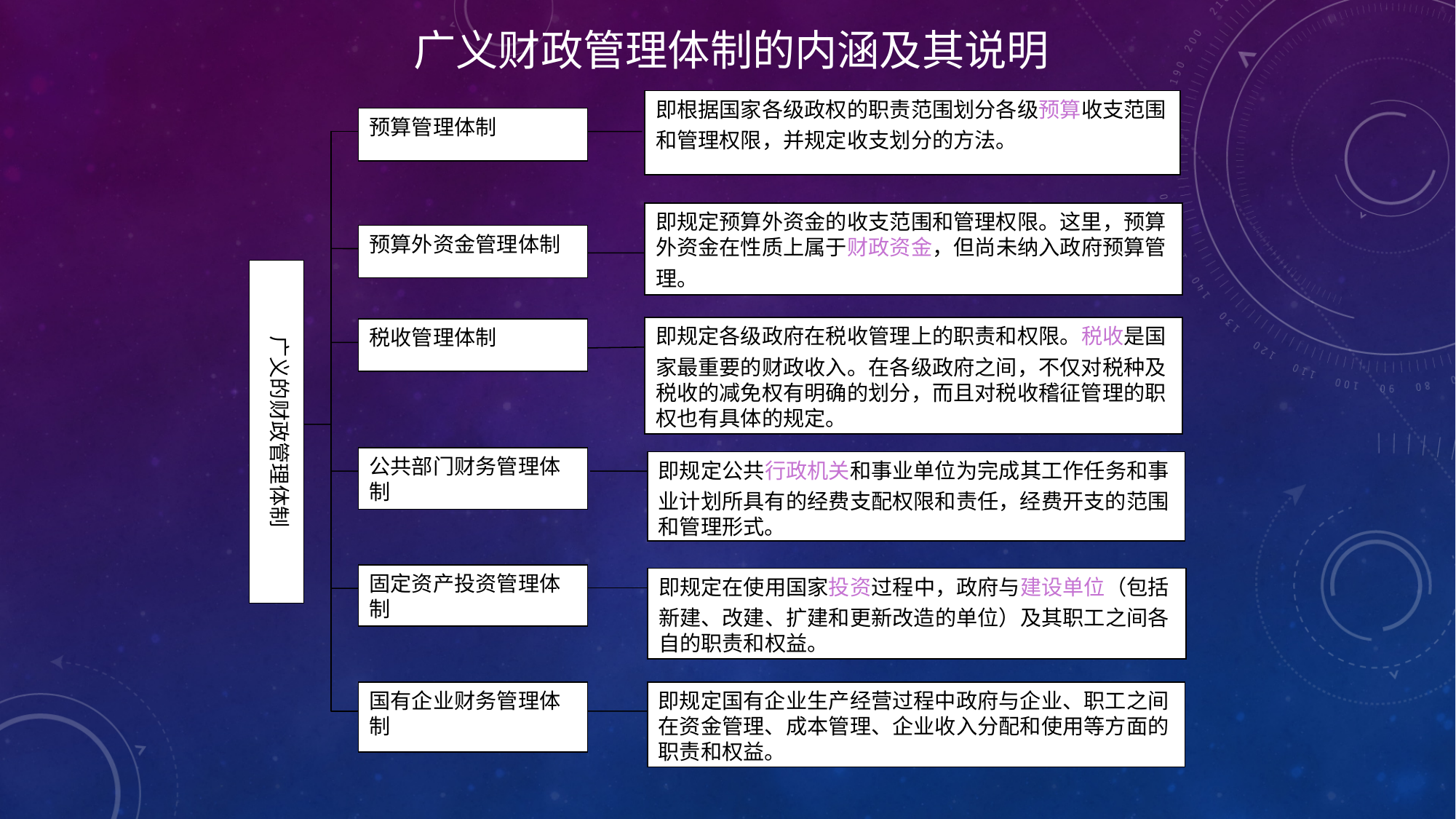

广义财政管理体制的内涵及其说明

即根据国家各级政权的职责范围划分各级预算收支范围和管理权限，并规定收支划分的方法。
预算管理体制

即规定预算外资金的收支范围和管理权限。这里，预算外资金在性质上属于财政资金，但尚未纳入政府预算管理。
预算外资金管理体制

广义的财政管理体制
即规定各级政府在税收管理上的职责和权限。税收是国家最重要的财政收入。在各级政府之间，不仅对税种及税收的减免权有明确的划分，而且对税收稽征管理的职权也有具体的规定。
税收管理体制

公共部门财务管理体制
即规定公共行政机关和事业单位为完成其工作任务和事业计划所具有的经费支配权限和责任，经费开支的范围和管理形式。

固定资产投资管理体制
即规定在使用国家投资过程中，政府与建设单位（包括新建、改建、扩建和更新改造的单位）及其职工之间各自的职责和权益。

国有企业财务管理体制
即规定国有企业生产经营过程中政府与企业、职工之间在资金管理、成本管理、企业收入分配和使用等方面的职责和权益。